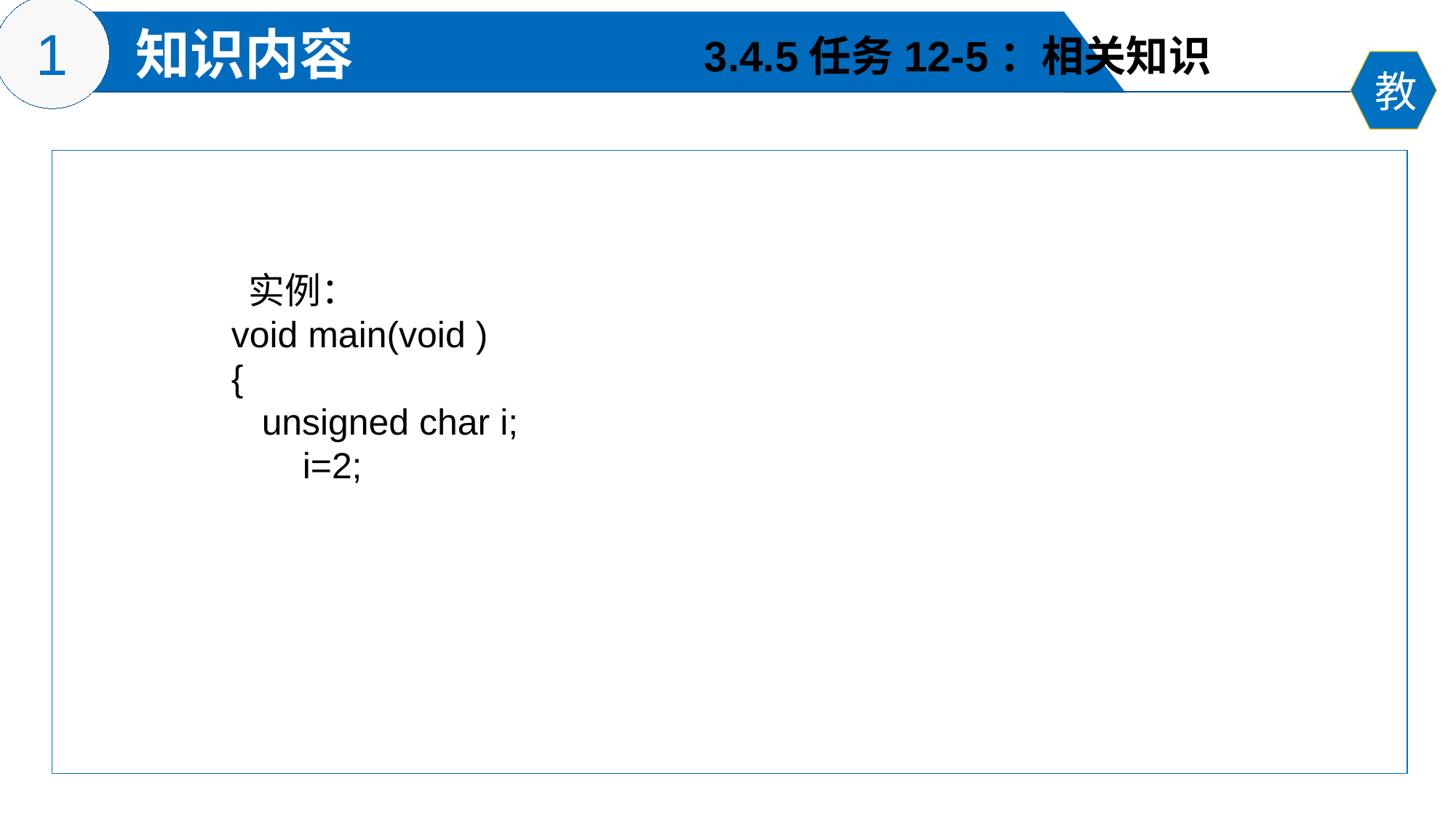

3.4.5任务12-5：相关知识

 实例：
void main(void )
{
   unsigned char i;
       i=2;